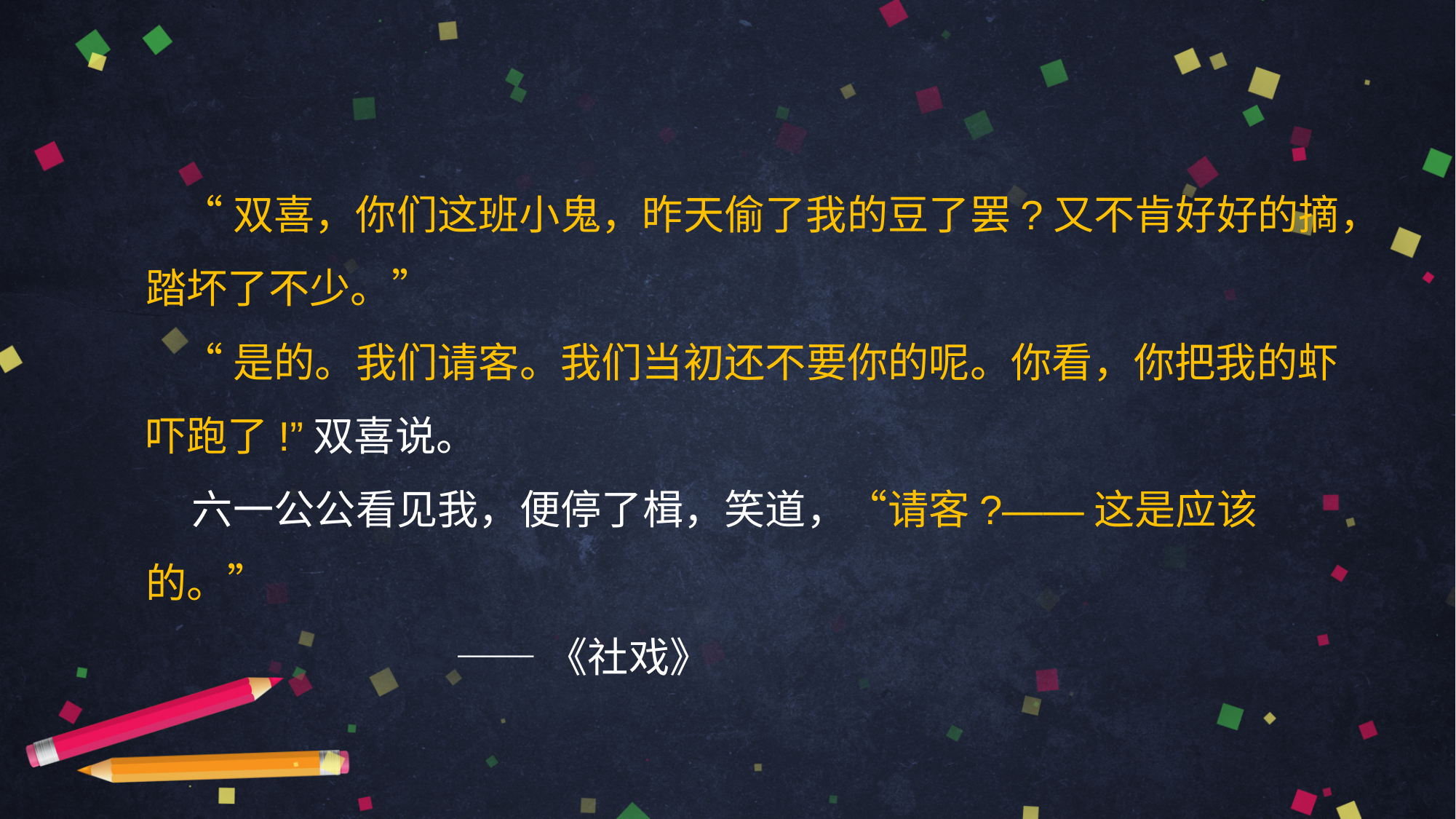

“双喜，你们这班小鬼，昨天偷了我的豆了罢?又不肯好好的摘，踏坏了不少。”
    “是的。我们请客。我们当初还不要你的呢。你看，你把我的虾吓跑了!”双喜说。
    六一公公看见我，便停了楫，笑道，“请客?——这是应该的。”
                                  ——《社戏》